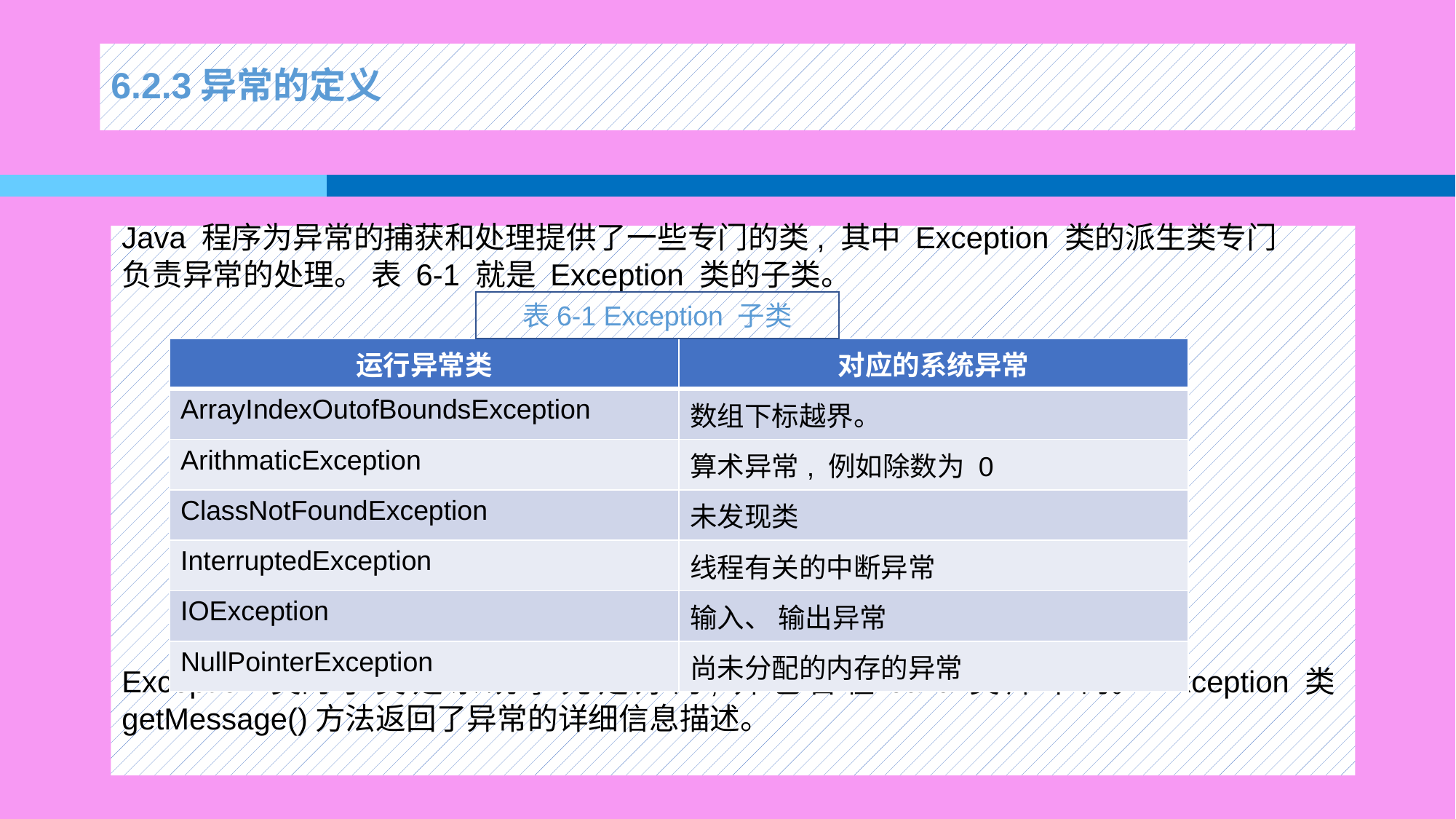

# 6.2.3异常的定义
Java 程序为异常的捕获和处理提供了一些专门的类, 其中 Exception 类的派生类专门
负责异常的处理。 表 6-1 就是 Exception 类的子类。

Exception 类的 子 类 是 系 统 事 先 定 好 的, 并 包 含 在 Java 类 库 中 的。 Exception 类
getMessage()方法返回了异常的详细信息描述。
表6-1 Exception 子类
| 运行异常类 | 对应的系统异常 |
| --- | --- |
| ArrayIndexOutofBoundsException | 数组下标越界。 |
| ArithmaticException | 算术异常, 例如除数为 0 |
| ClassNotFoundException | 未发现类 |
| InterruptedException | 线程有关的中断异常 |
| IOException | 输入、 输出异常 |
| NullPointerException | 尚未分配的内存的异常 |